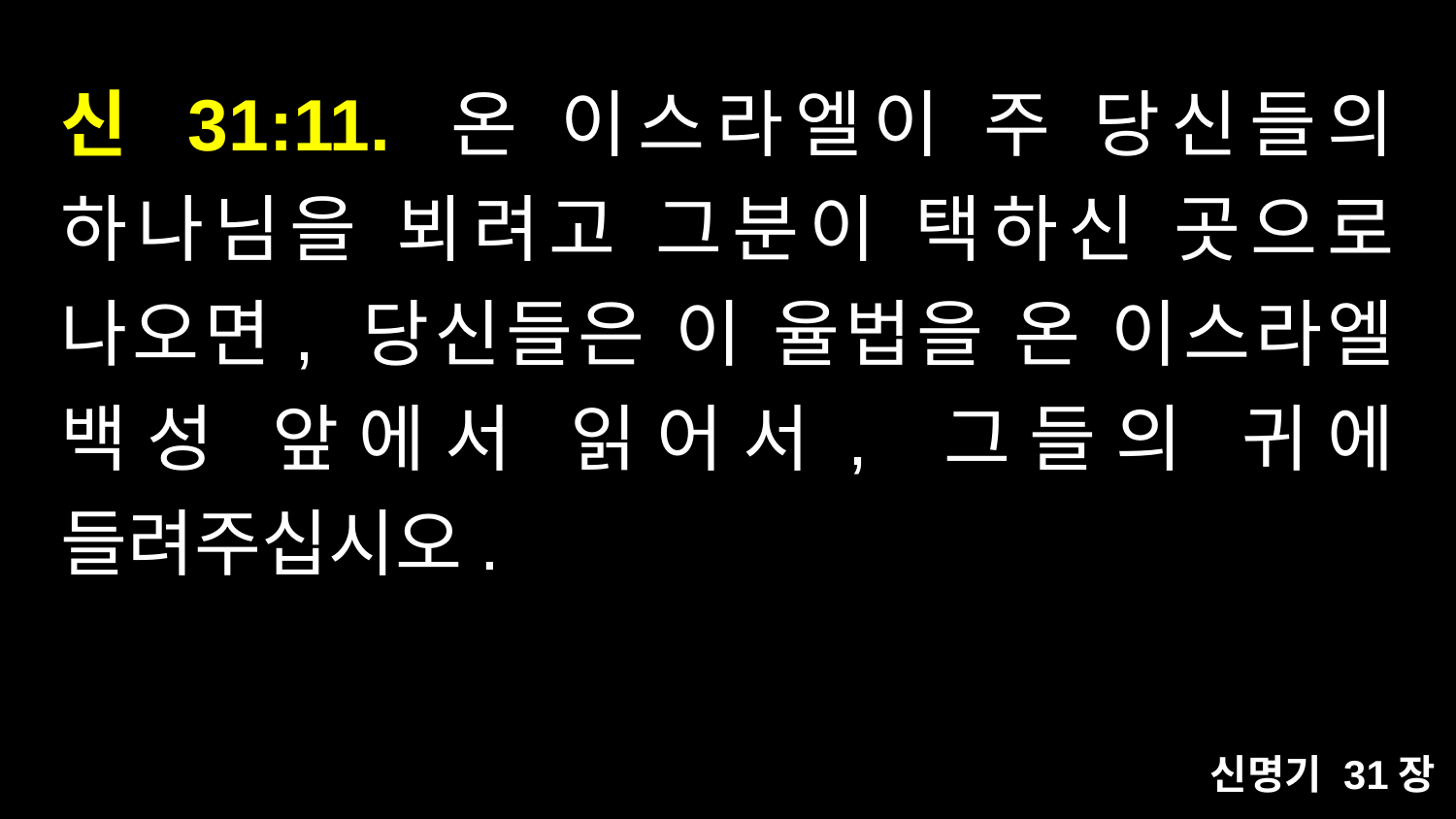

# 신 31:11. 온 이스라엘이 주 당신들의 하나님을 뵈려고 그분이 택하신 곳으로 나오면, 당신들은 이 율법을 온 이스라엘 백성 앞에서 읽어서, 그들의 귀에 들려주십시오.
신명기 31장